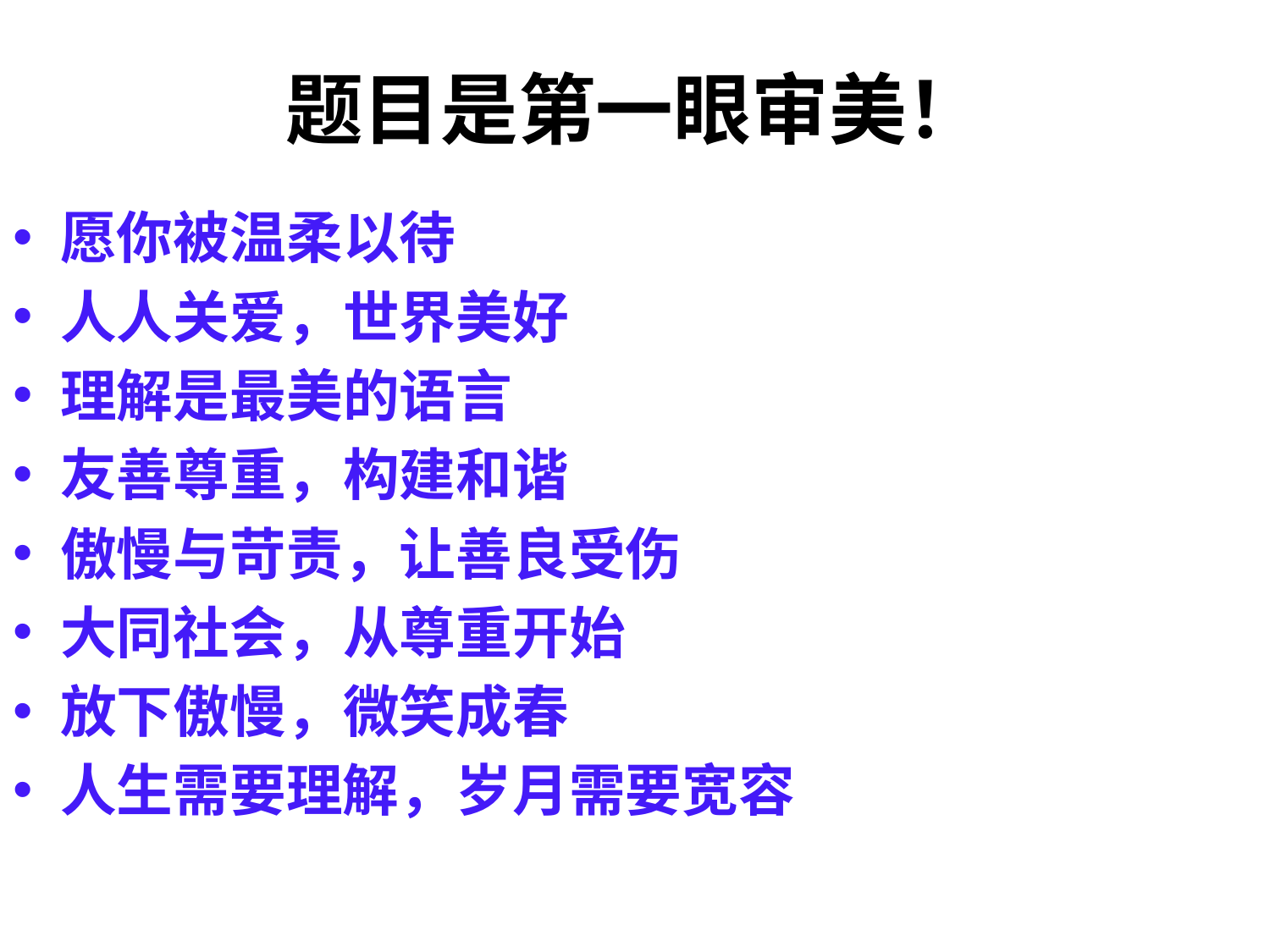

# 题目是第一眼审美！
愿你被温柔以待
人人关爱，世界美好
理解是最美的语言
友善尊重，构建和谐
傲慢与苛责，让善良受伤
大同社会，从尊重开始
放下傲慢，微笑成春
人生需要理解，岁月需要宽容